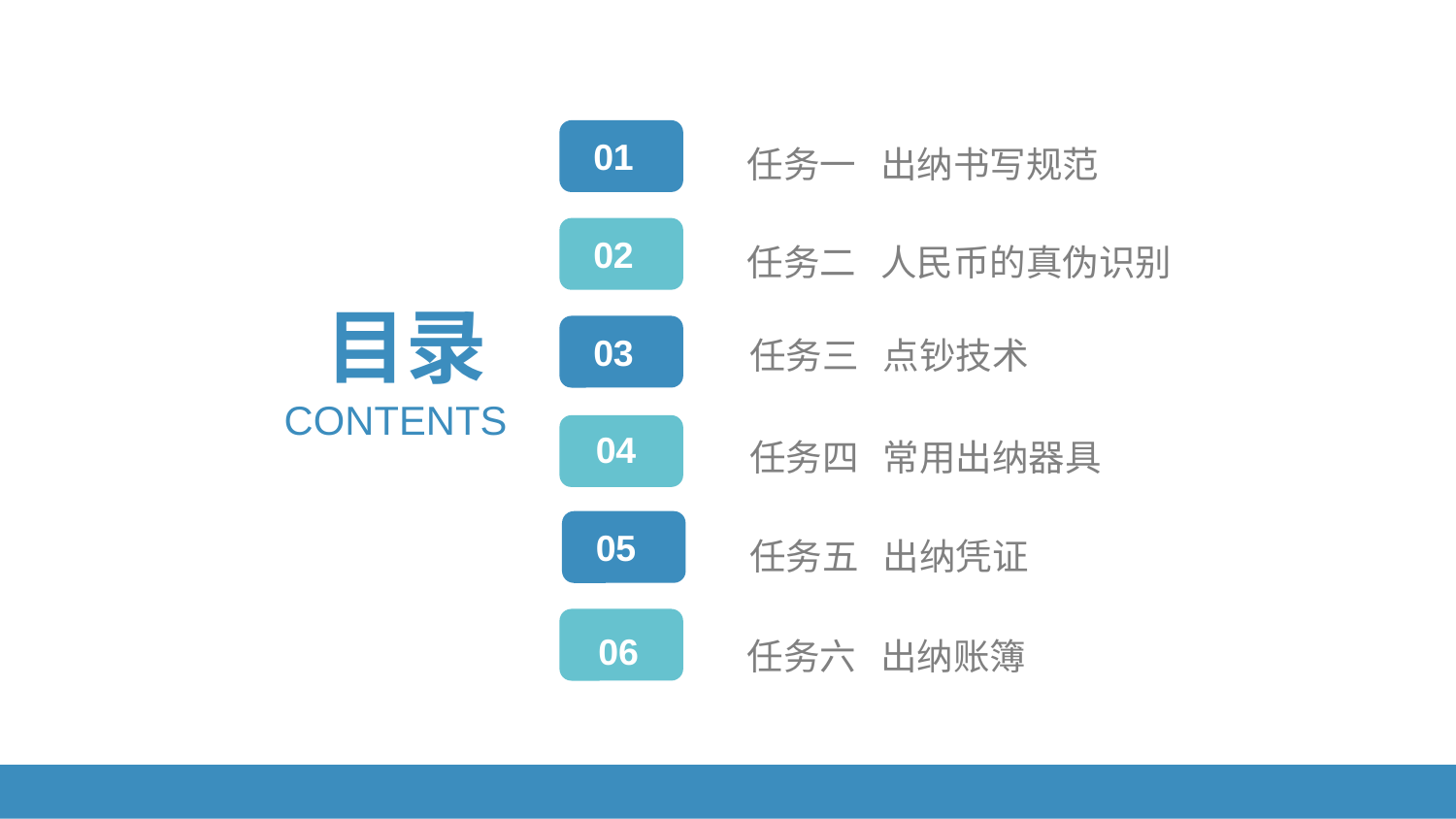

01
任务一   出纳书写规范

02
任务二   人民币的真伪识别

目录
任务三   点钞技术
03

CONTENTS
04
任务四   常用出纳器具

05
任务五   出纳凭证

任务六   出纳账簿

06